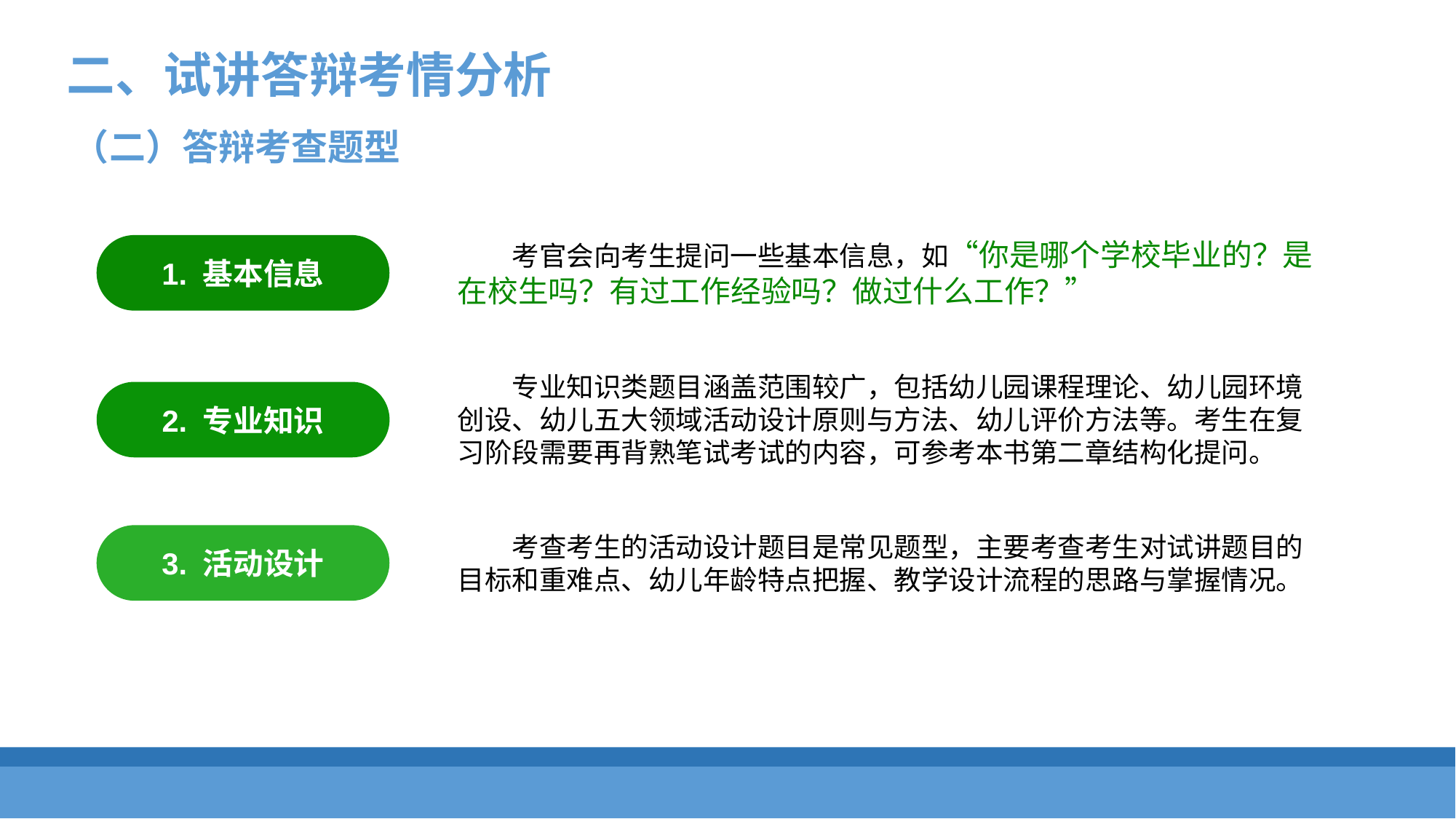

二、试讲答辩考情分析
（二）答辩考查题型
考官会向考生提问一些基本信息，如“你是哪个学校毕业的？是在校生吗？有过工作经验吗？做过什么工作？”
1. 基本信息
专业知识类题目涵盖范围较广，包括幼儿园课程理论、幼儿园环境创设、幼儿五大领域活动设计原则与方法、幼儿评价方法等。考生在复习阶段需要再背熟笔试考试的内容，可参考本书第二章结构化提问。
2. 专业知识
考查考生的活动设计题目是常见题型，主要考查考生对试讲题目的目标和重难点、幼儿年龄特点把握、教学设计流程的思路与掌握情况。
3. 活动设计